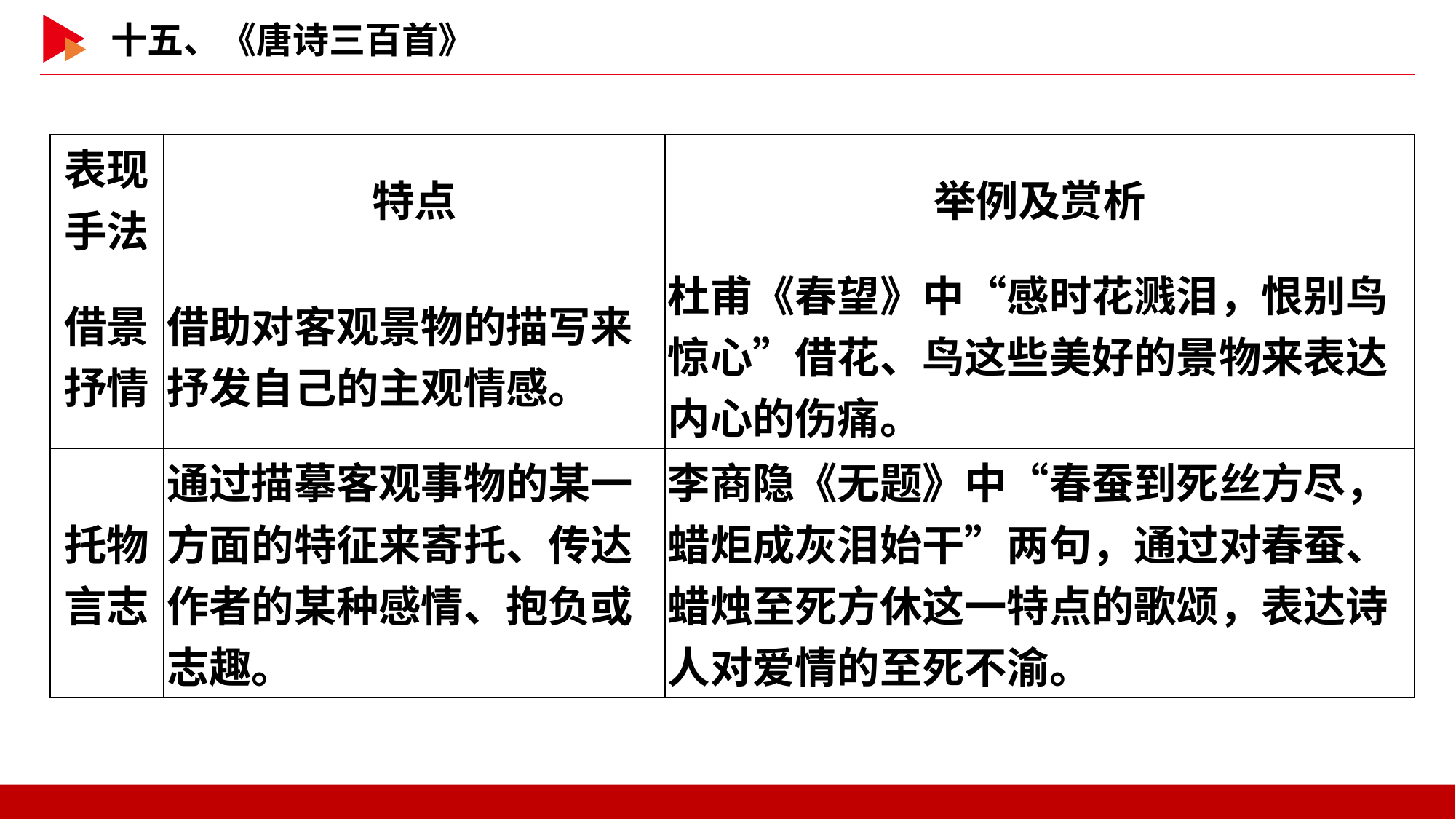

| 表现手法 | 特点 | 举例及赏析 |
| --- | --- | --- |
| 借景 抒情 | 借助对客观景物的描写来抒发自己的主观情感。 | 杜甫《春望》中“感时花溅泪，恨别鸟惊心”借花、鸟这些美好的景物来表达内心的伤痛。 |
| 托物 言志 | 通过描摹客观事物的某一方面的特征来寄托、传达作者的某种感情、抱负或志趣。 | 李商隐《无题》中“春蚕到死丝方尽，蜡炬成灰泪始干”两句，通过对春蚕、蜡烛至死方休这一特点的歌颂，表达诗人对爱情的至死不渝。 |